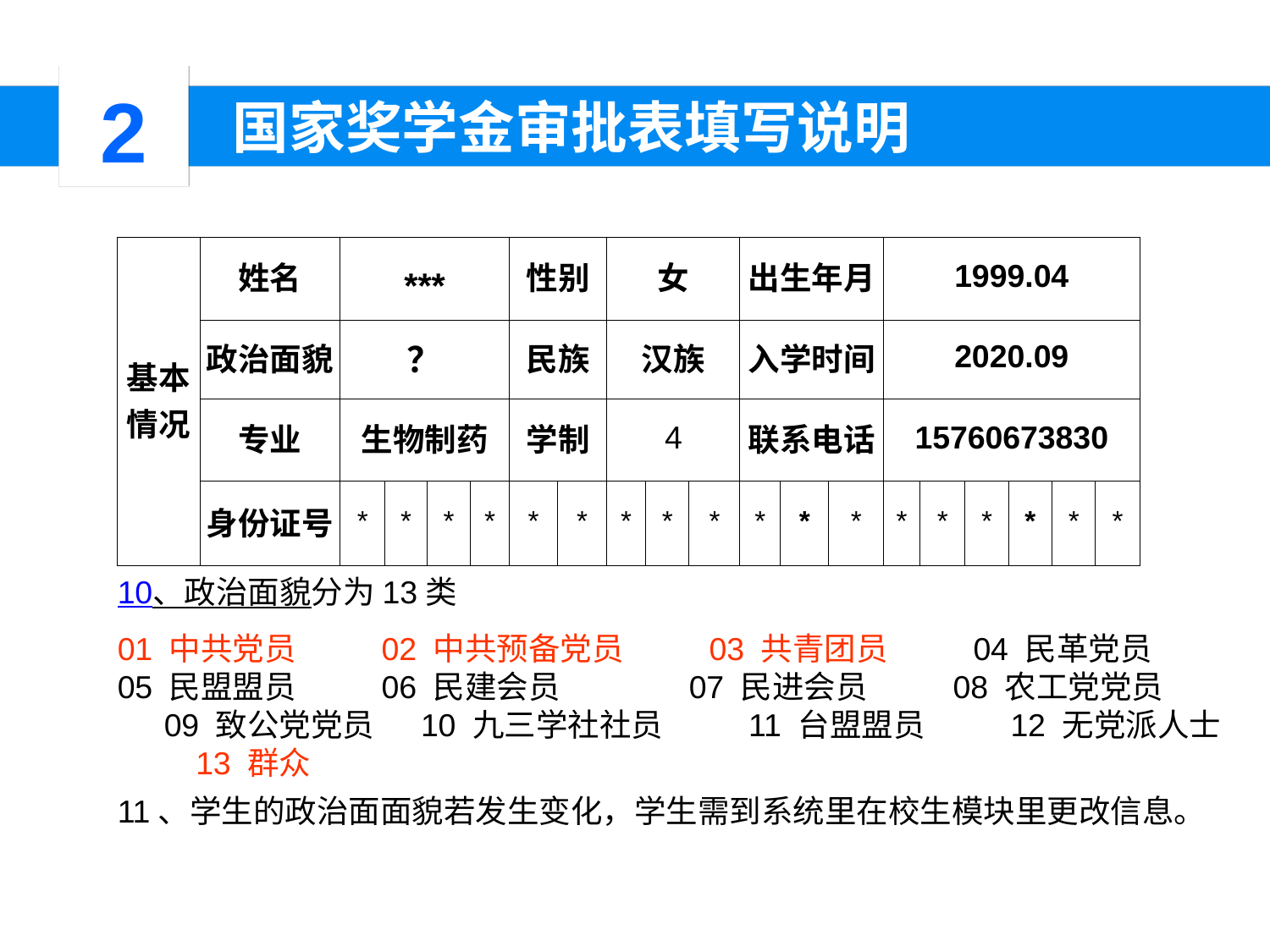

2
                国家奖学金审批表填写说明
| 基本 情况 | 姓名 | \*\*\* |  |  |  | 性别 |  | 女 |  |  | 出生年月 |  |  | 1999.04 |  |  |  |  |  |
| --- | --- | --- | --- | --- | --- | --- | --- | --- | --- | --- | --- | --- | --- | --- | --- | --- | --- | --- | --- |
|  | 政治面貌 | ？ |  |  |  | 民族 |  | 汉族 |  |  | 入学时间 |  |  | 2020.09 |  |  |  |  |  |
|  | 专业 | 生物制药 |  |  |  | 学制 |  | 4 |  |  | 联系电话 |  |  | 15760673830 |  |  |  |  |  |
|  | 身份证号 | \* | \* | \* | \* | \* | \* | \* | \* | \* | \* | \* | \* | \* | \* | \* | \* | \* | \* |
10、政治面貌分为13类
01 中共党员 　　 02 中共预备党员 　　 03 共青团员 　　 04 民革党员 　　 05 民盟盟员 　　 06 民建会员 　　       07 民进会员 　　 08 农工党党员 　　 09 致公党党员 　10 九三学社社员 　　 11 台盟盟员 　　 12 无党派人士 　　 13 群众
11、学生的政治面面貌若发生变化，学生需到系统里在校生模块里更改信息。